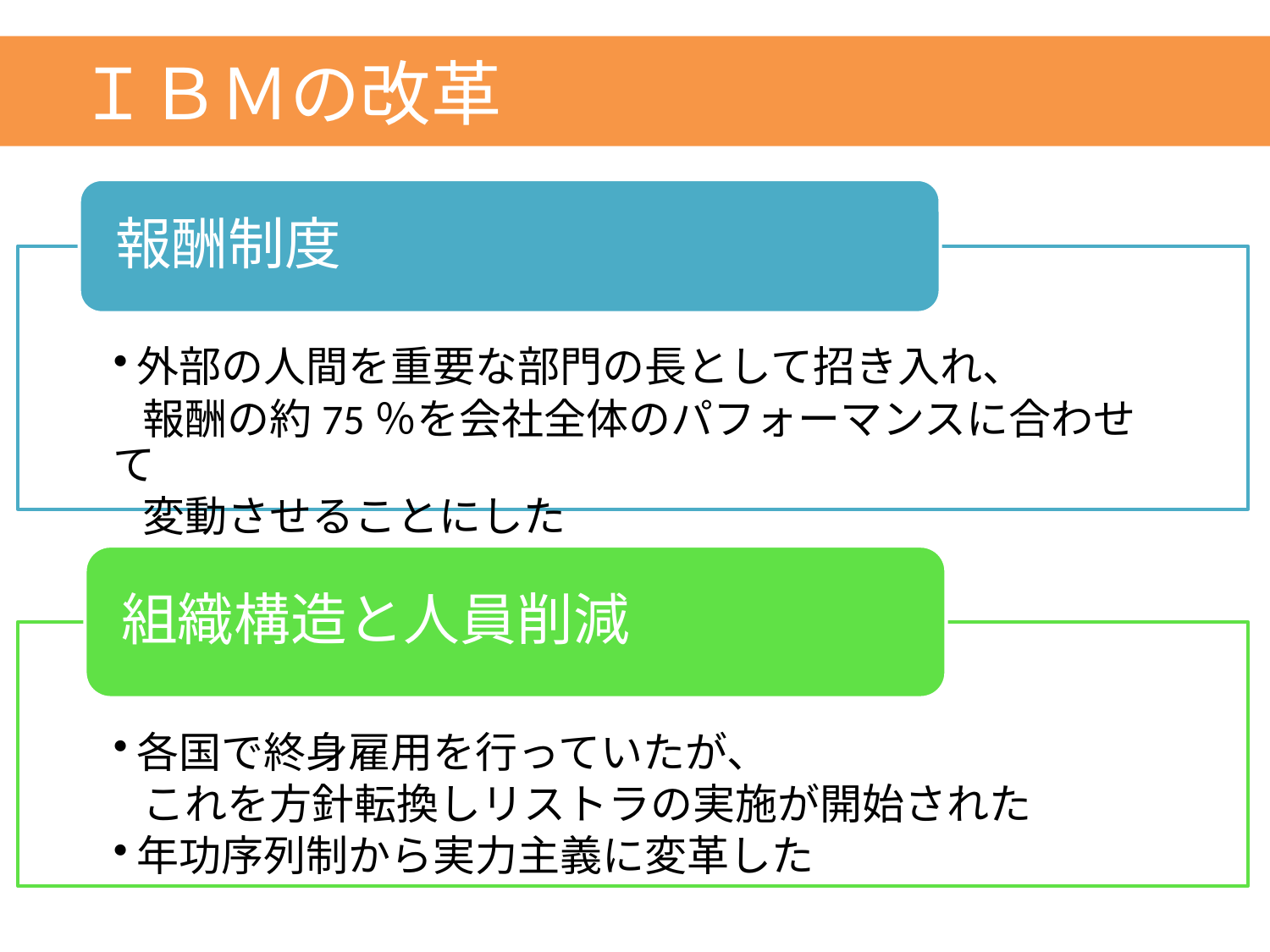

ＩＢＭの改革

報酬制度

外部の人間を重要な部門の長として招き入れ、
  報酬の約75％を会社全体のパフォーマンスに合わせて
  変動させることにした

組織構造と人員削減

各国で終身雇用を行っていたが、
  これを方針転換しリストラの実施が開始された
年功序列制から実力主義に変革した